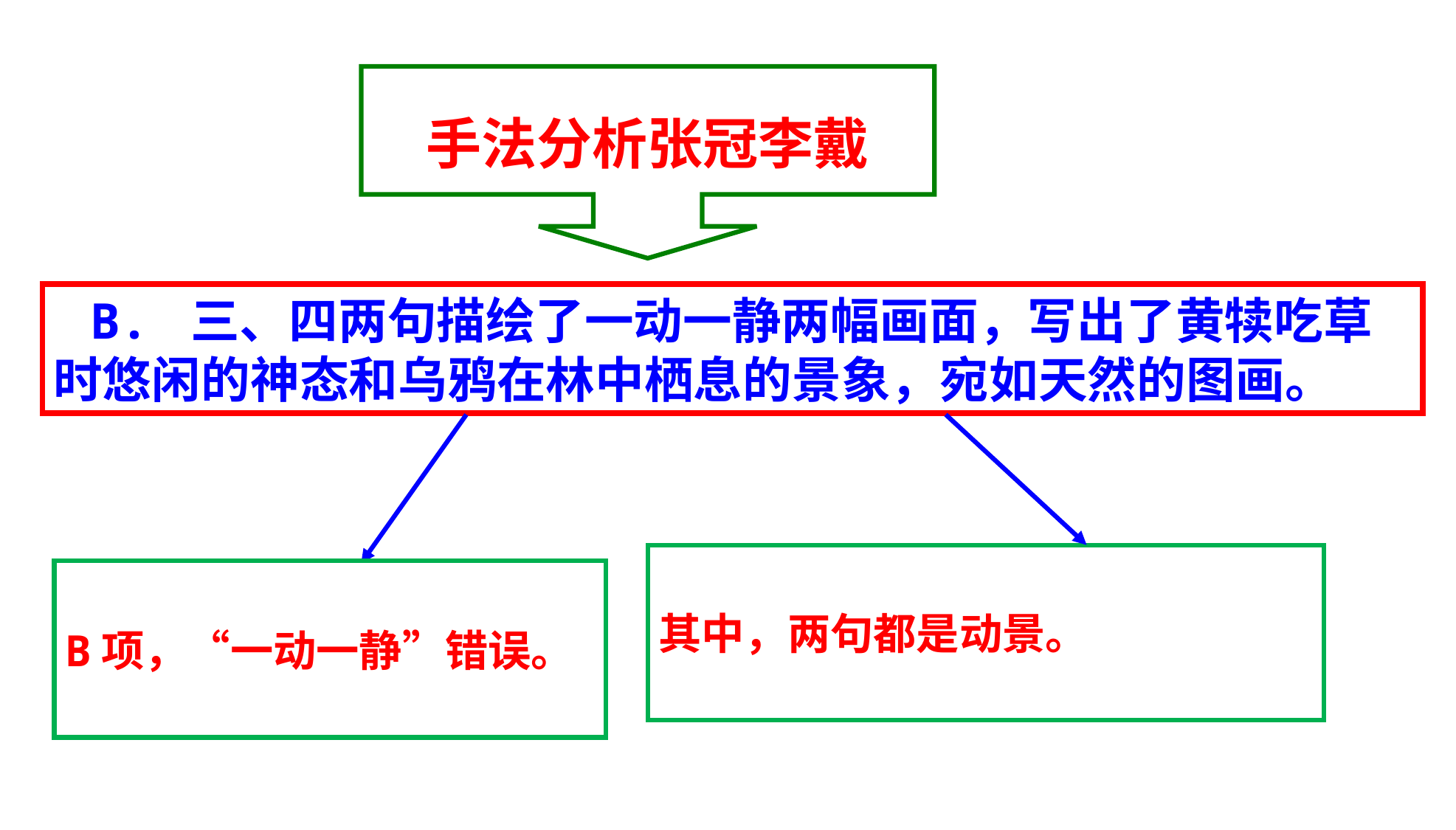

手法分析张冠李戴
B. 三、四两句描绘了一动一静两幅画面，写出了黄犊吃草时悠闲的神态和乌鸦在林中栖息的景象，宛如天然的图画。

其中，两句都是动景。
B项，“一动一静”错误。